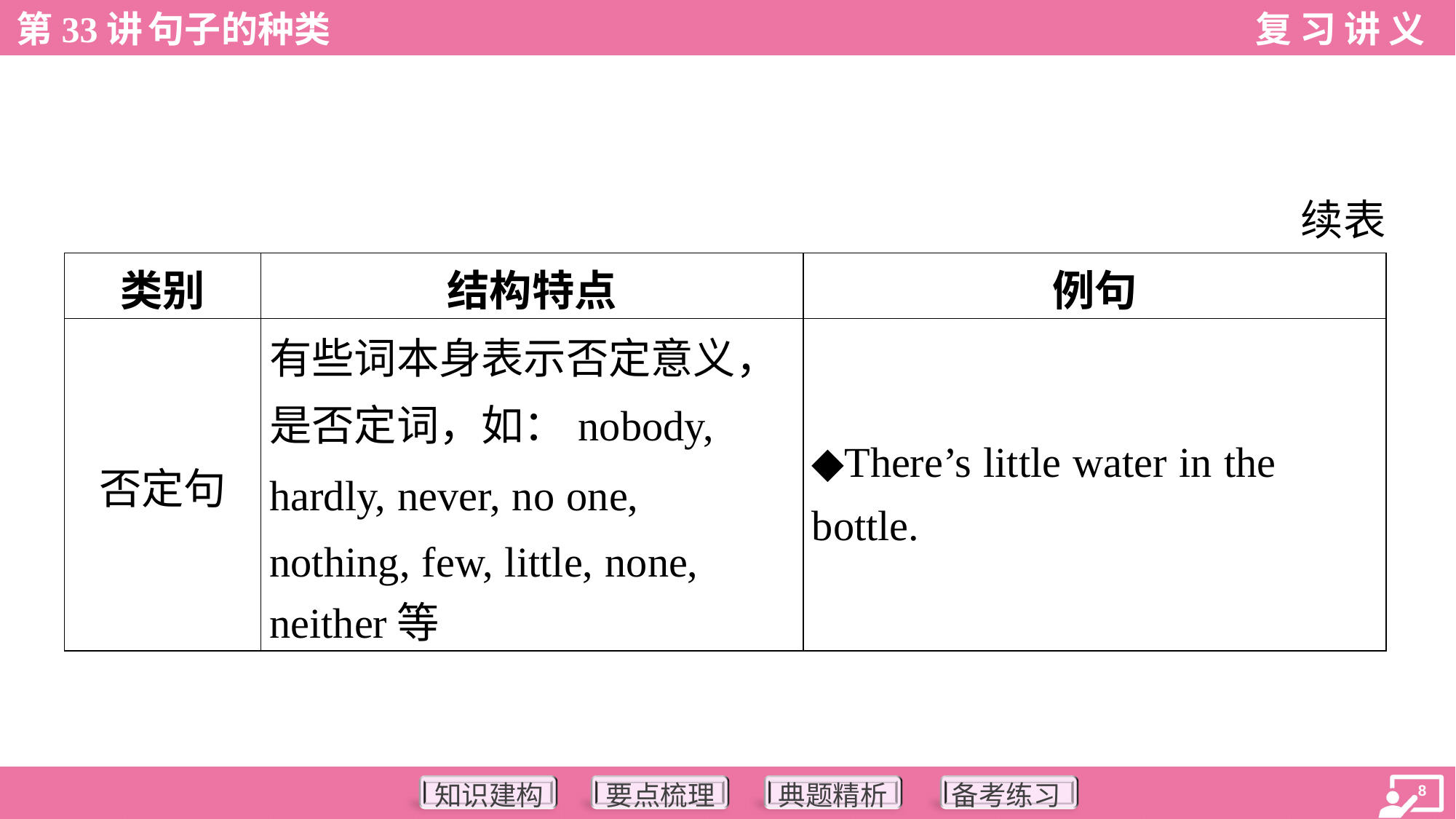

续表
| 类别 | 结构特点 | 例句 |
| --- | --- | --- |
| 否定句 | 有些词本身表示否定意义， 是否定词，如：nobody, hardly, never, no one, nothing, few, little, none, neither等 | ◆There’s little water in the bottle. |